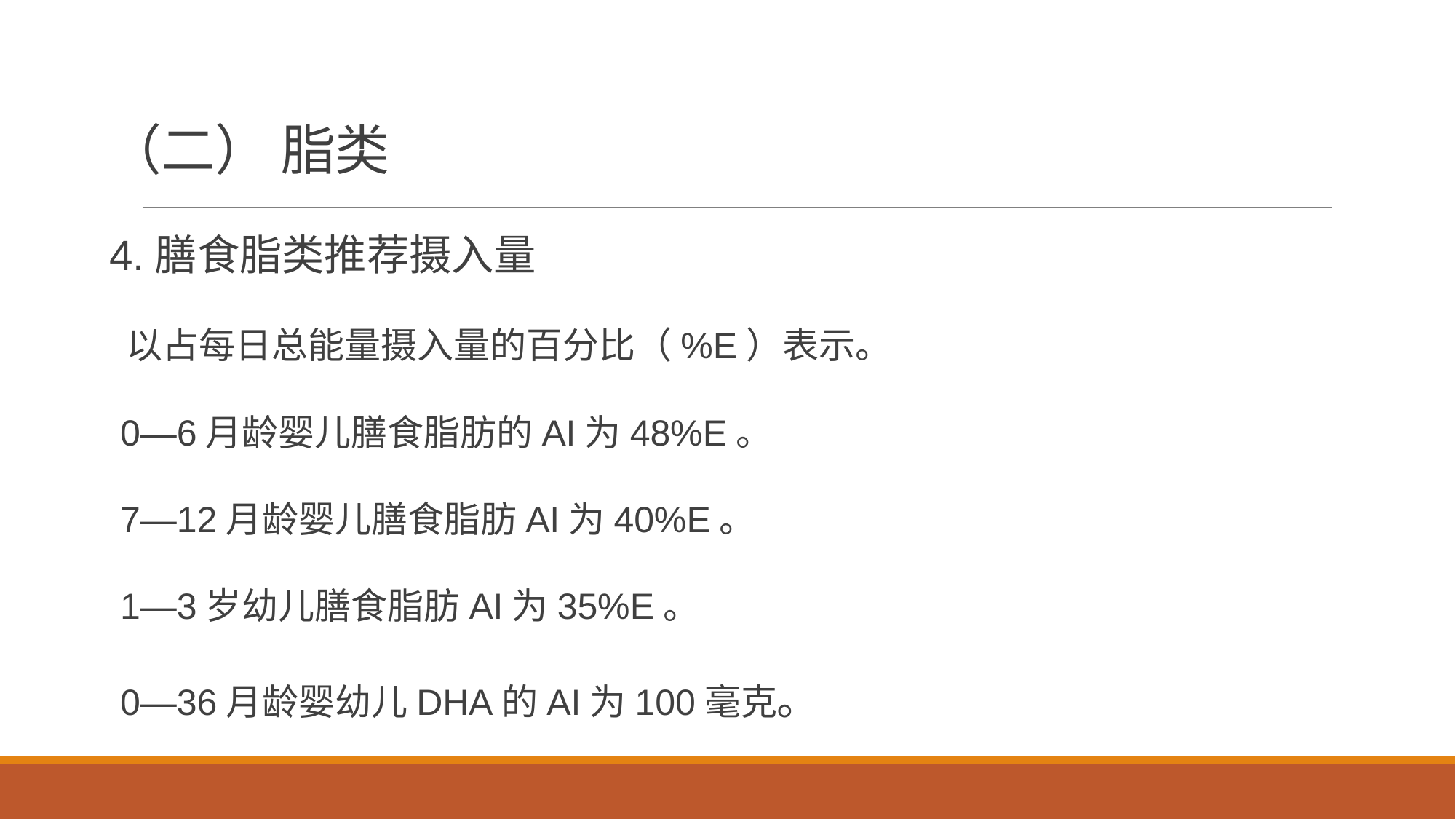

# （二） 脂类
4.膳食脂类推荐摄入量
 以占每日总能量摄入量的百分比（%E）表示。
0—6月龄婴儿膳食脂肪的AI为48%E。
7—12月龄婴儿膳食脂肪AI为40%E。
1—3岁幼儿膳食脂肪AI为35%E。
0—36月龄婴幼儿DHA的AI为100毫克。